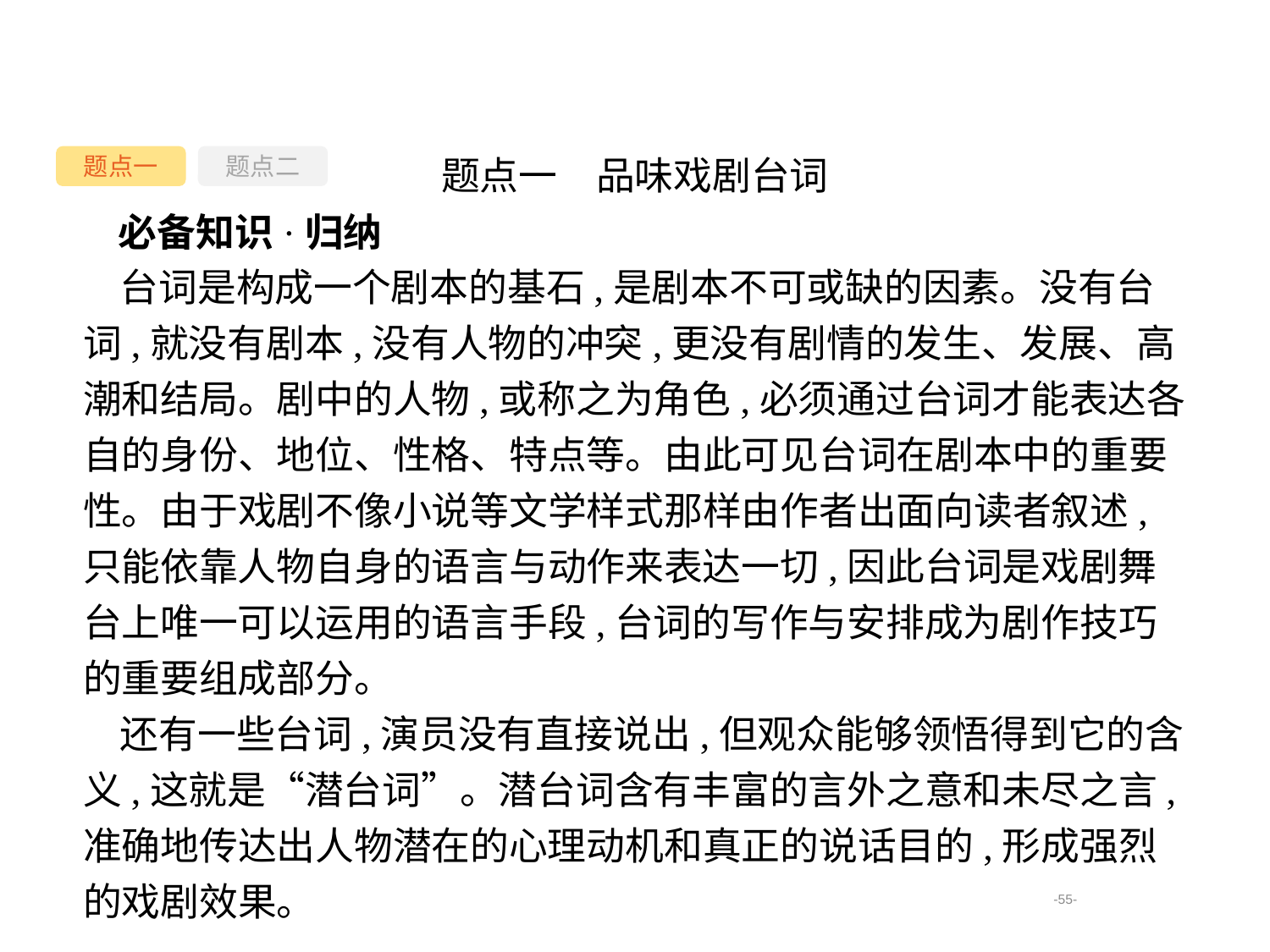

题点一　品味戏剧台词
必备知识·归纳
台词是构成一个剧本的基石,是剧本不可或缺的因素。没有台词,就没有剧本,没有人物的冲突,更没有剧情的发生、发展、高潮和结局。剧中的人物,或称之为角色,必须通过台词才能表达各自的身份、地位、性格、特点等。由此可见台词在剧本中的重要性。由于戏剧不像小说等文学样式那样由作者出面向读者叙述,只能依靠人物自身的语言与动作来表达一切,因此台词是戏剧舞台上唯一可以运用的语言手段,台词的写作与安排成为剧作技巧的重要组成部分。
还有一些台词,演员没有直接说出,但观众能够领悟得到它的含义,这就是“潜台词”。潜台词含有丰富的言外之意和未尽之言,准确地传达出人物潜在的心理动机和真正的说话目的,形成强烈的戏剧效果。
题点一
题点二
-55-